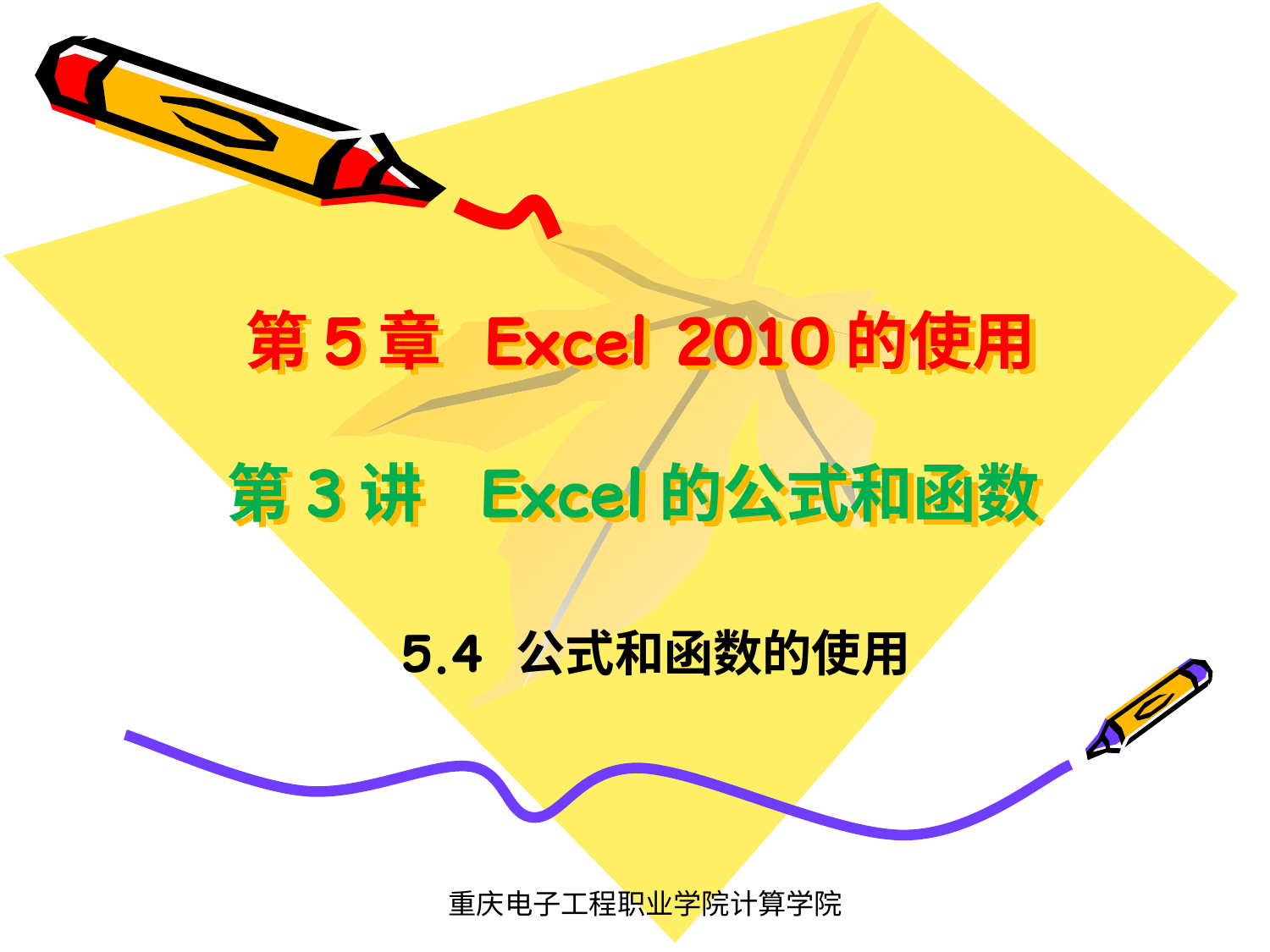

第5章  Excel 2010的使用
第3讲   Excel的公式和函数
5.4 公式和函数的使用